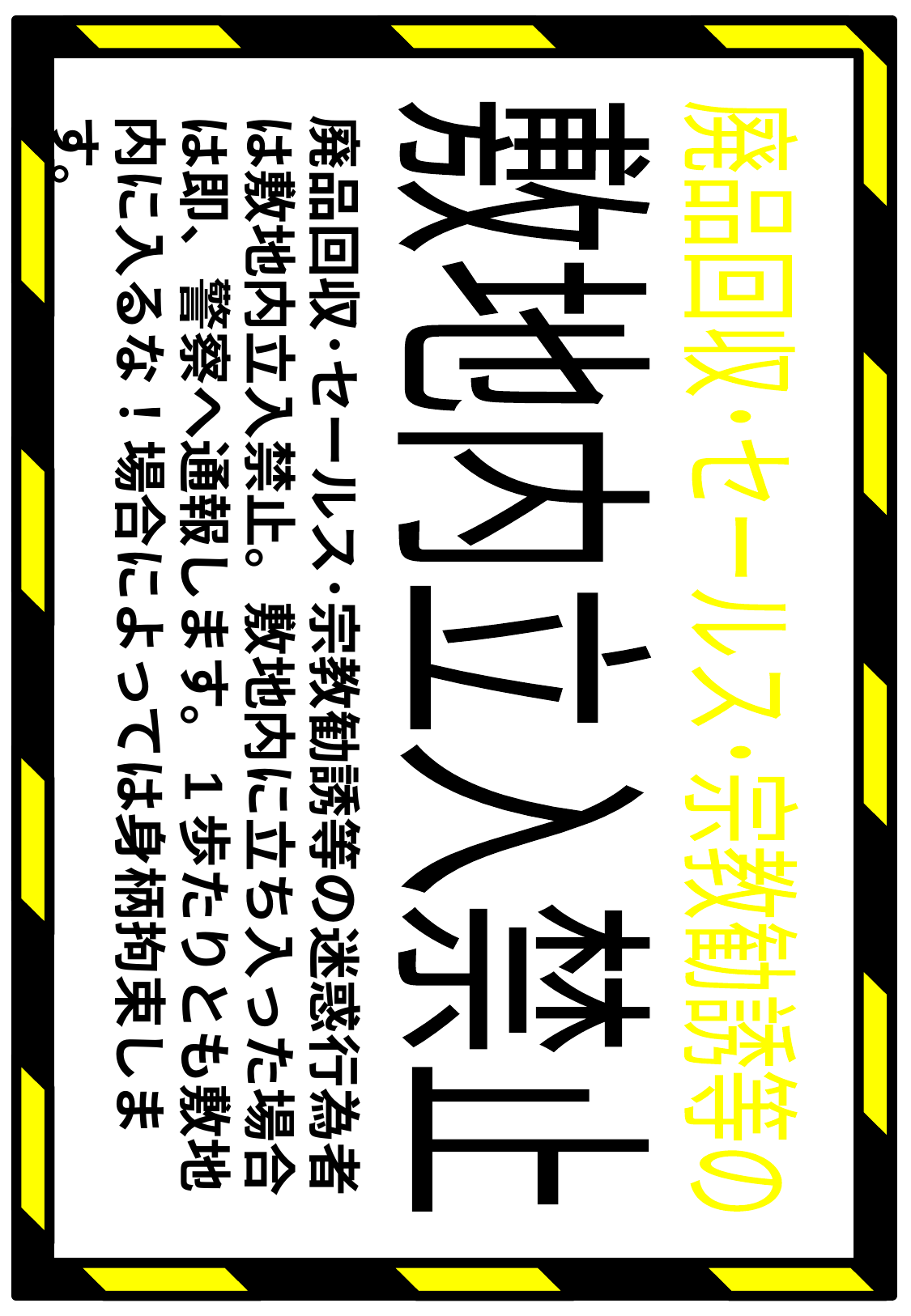

廃品回収･セールス･宗教勧誘等の迷惑行為者は敷地内立入禁止。敷地内に立ち入った場合は即、警察へ通報します。1歩たりとも敷地内に入るな！場合によっては身柄拘束します。

敷地内立入禁止
廃品回収･セールス･宗教勧誘等の